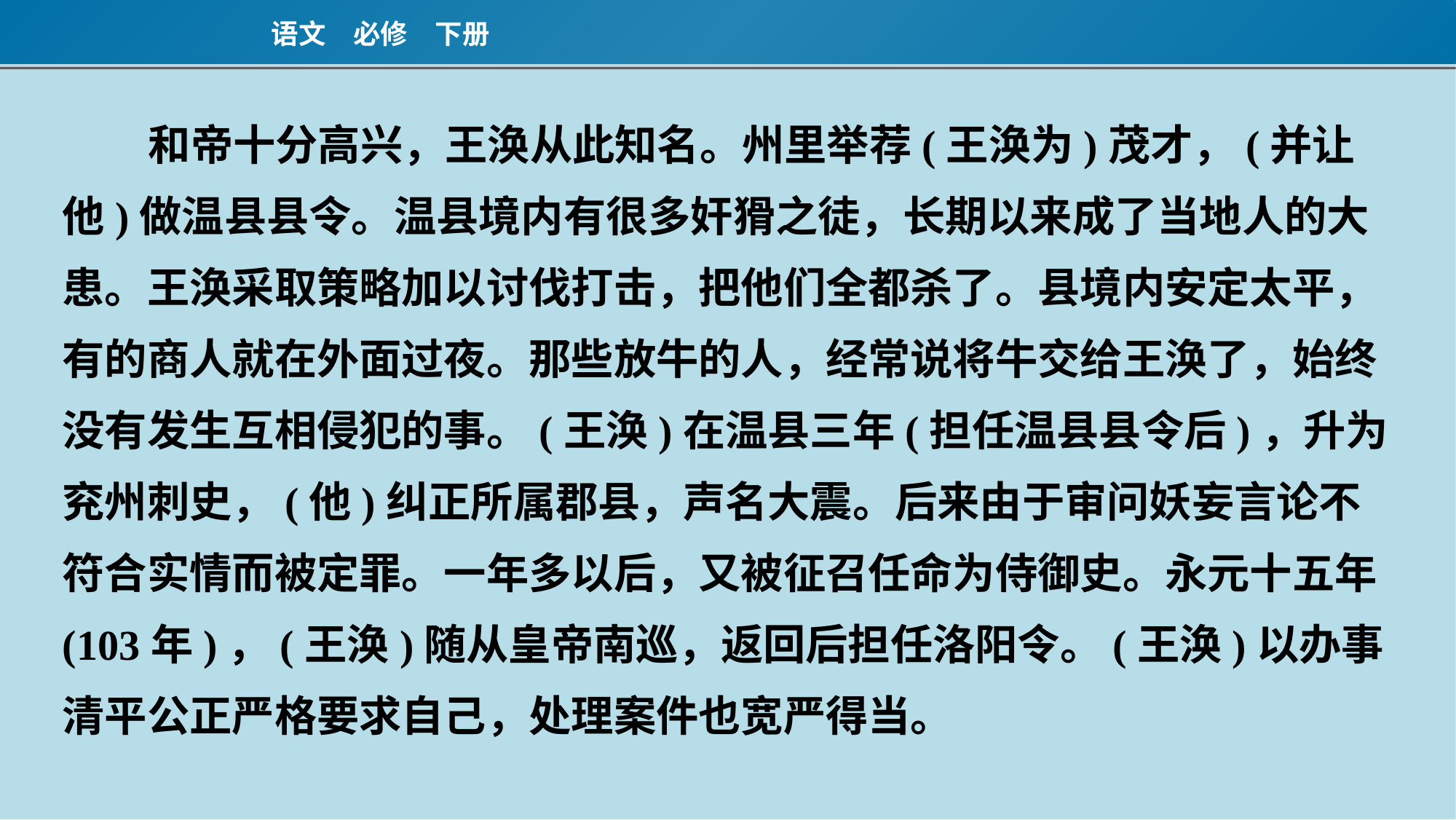

和帝十分高兴，王涣从此知名。州里举荐(王涣为)茂才，(并让他)做温县县令。温县境内有很多奸猾之徒，长期以来成了当地人的大患。王涣采取策略加以讨伐打击，把他们全都杀了。县境内安定太平，有的商人就在外面过夜。那些放牛的人，经常说将牛交给王涣了，始终没有发生互相侵犯的事。(王涣)在温县三年(担任温县县令后)，升为兖州刺史，(他)纠正所属郡县，声名大震。后来由于审问妖妄言论不符合实情而被定罪。一年多以后，又被征召任命为侍御史。永元十五年(103年)，(王涣)随从皇帝南巡，返回后担任洛阳令。(王涣)以办事清平公正严格要求自己，处理案件也宽严得当。